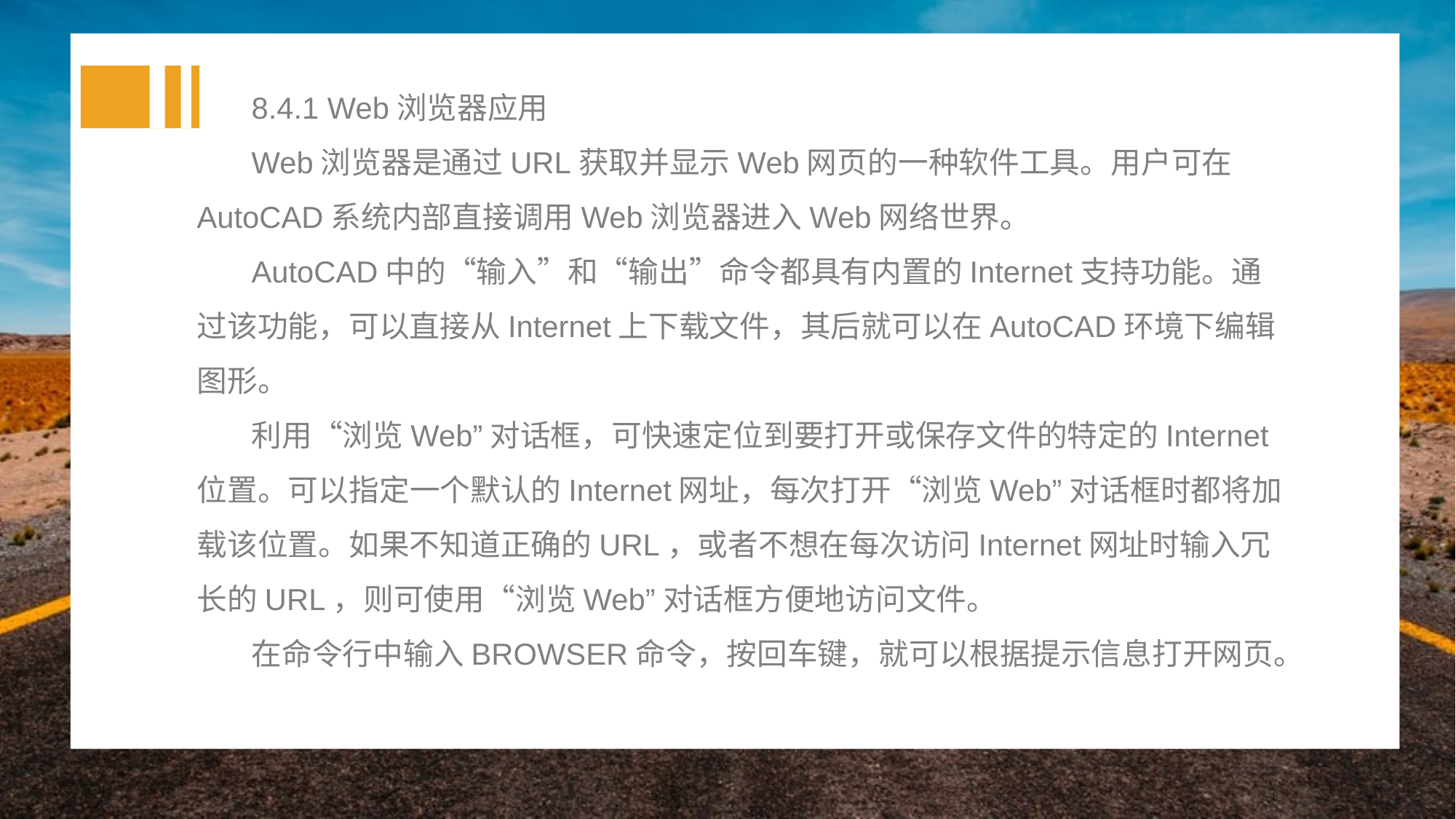

8.4.1 Web浏览器应用
Web浏览器是通过URL获取并显示Web网页的一种软件工具。用户可在AutoCAD系统内部直接调用Web浏览器进入Web网络世界。
AutoCAD中的“输入”和“输出”命令都具有内置的Internet支持功能。通过该功能，可以直接从Internet上下载文件，其后就可以在AutoCAD环境下编辑图形。
利用“浏览Web”对话框，可快速定位到要打开或保存文件的特定的Internet位置。可以指定一个默认的Internet网址，每次打开“浏览Web”对话框时都将加载该位置。如果不知道正确的URL，或者不想在每次访问Internet网址时输入冗长的URL，则可使用“浏览Web”对话框方便地访问文件。
在命令行中输入BROWSER命令，按回车键，就可以根据提示信息打开网页。